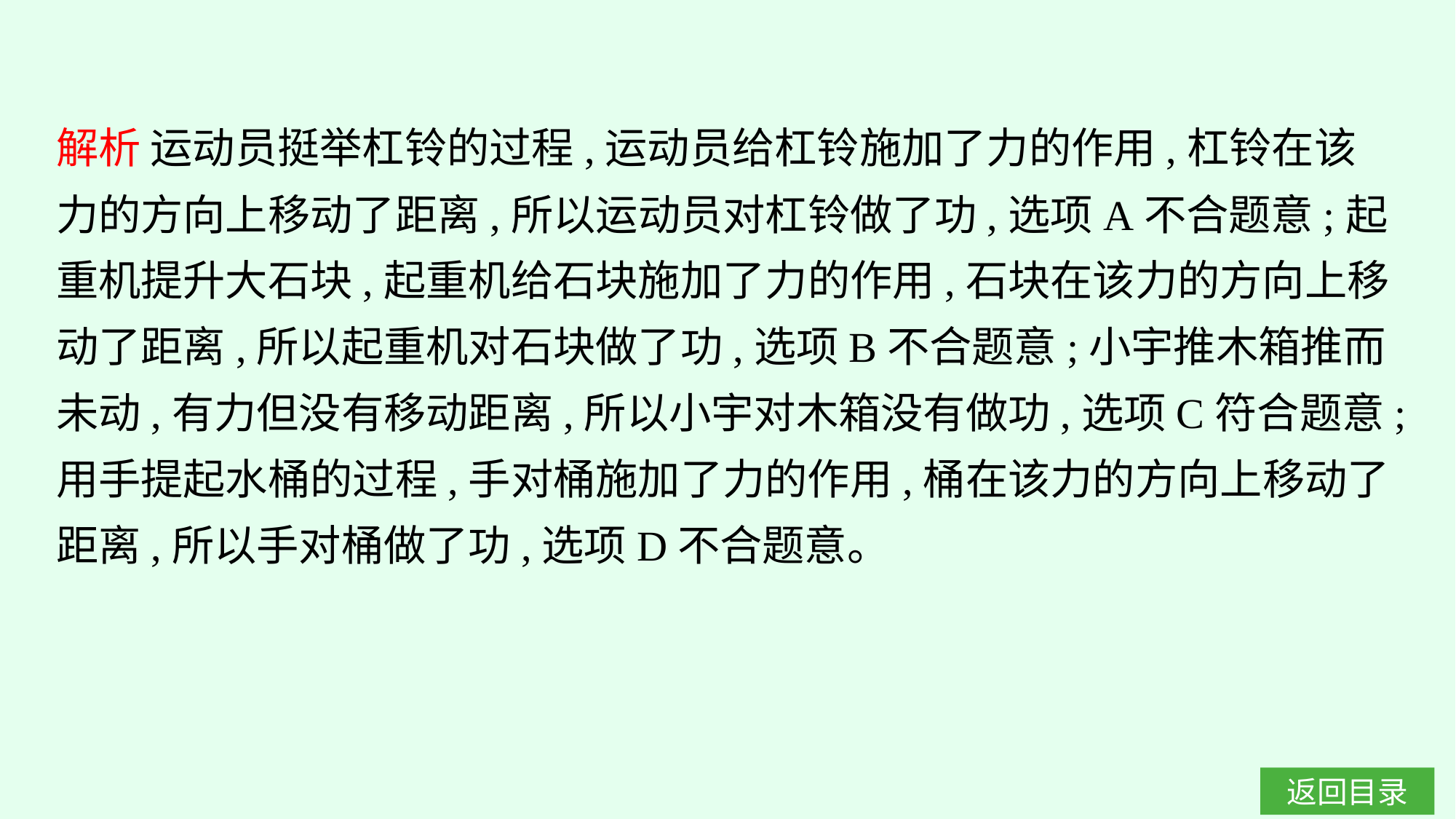

解析 运动员挺举杠铃的过程,运动员给杠铃施加了力的作用,杠铃在该力的方向上移动了距离,所以运动员对杠铃做了功,选项A不合题意;起重机提升大石块,起重机给石块施加了力的作用,石块在该力的方向上移动了距离,所以起重机对石块做了功,选项B不合题意;小宇推木箱推而未动,有力但没有移动距离,所以小宇对木箱没有做功,选项C符合题意;用手提起水桶的过程,手对桶施加了力的作用,桶在该力的方向上移动了距离,所以手对桶做了功,选项D不合题意。